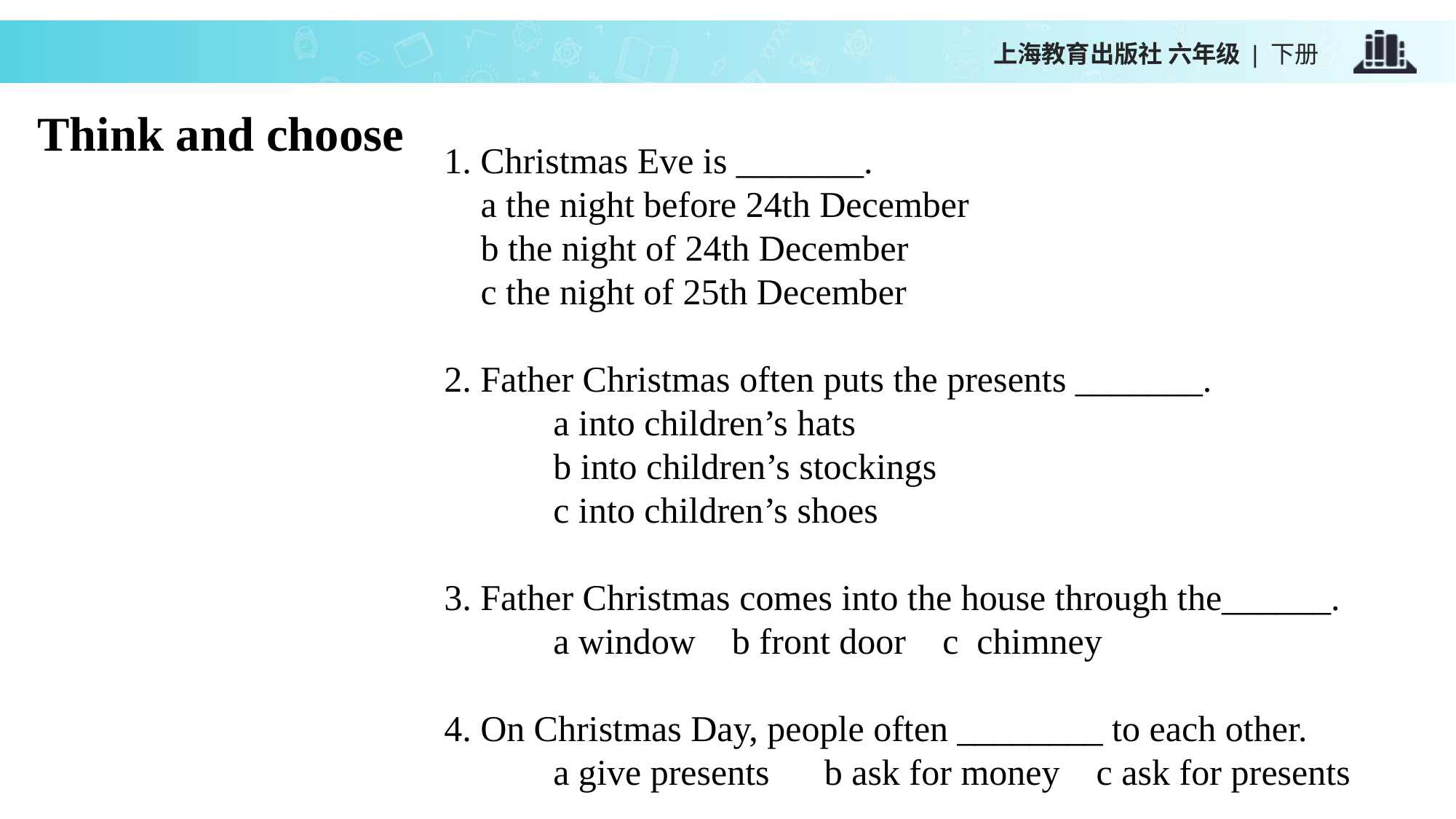

上海教育出版社 六年级 | 下册
Think and choose
1. Christmas Eve is _______.
    a the night before 24th December
    b the night of 24th December
    c the night of 25th December

2. Father Christmas often puts the presents _______.
 	a into children’s hats
 	b into children’s stockings
 	c into children’s shoes

3. Father Christmas comes into the house through the______.
 	a window    b front door    c  chimney

4. On Christmas Day, people often ________ to each other.
 	a give presents      b ask for money    c ask for presents